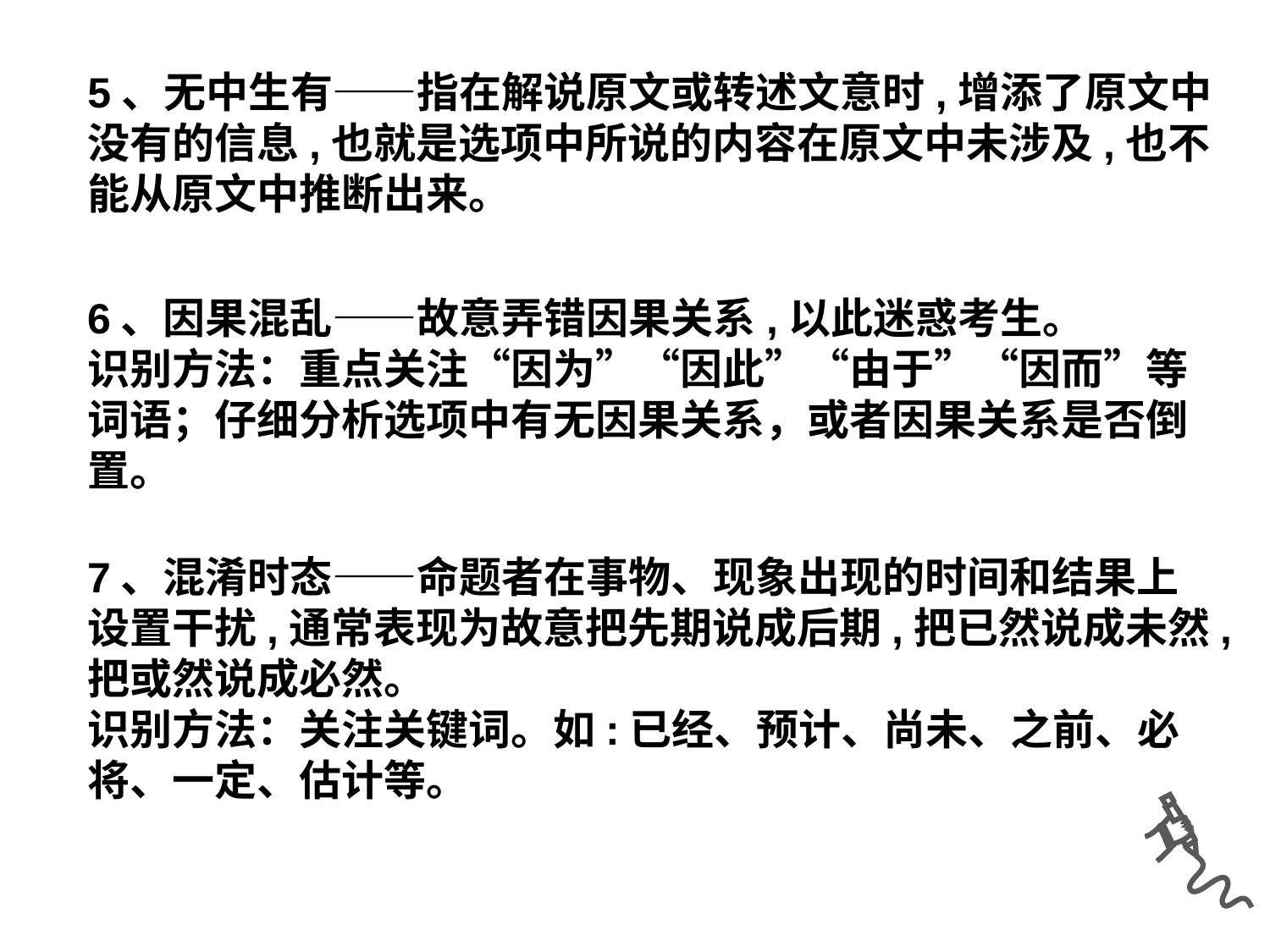

5、无中生有——指在解说原文或转述文意时,增添了原文中没有的信息,也就是选项中所说的内容在原文中未涉及,也不能从原文中推断出来。

6、因果混乱——故意弄错因果关系,以此迷惑考生。
识别方法：重点关注“因为”“因此”“由于”“因而”等词语；仔细分析选项中有无因果关系，或者因果关系是否倒置。
7、混淆时态——命题者在事物、现象出现的时间和结果上设置干扰,通常表现为故意把先期说成后期,把已然说成未然,把或然说成必然。
识别方法：关注关键词。如:已经、预计、尚未、之前、必将、一定、估计等。